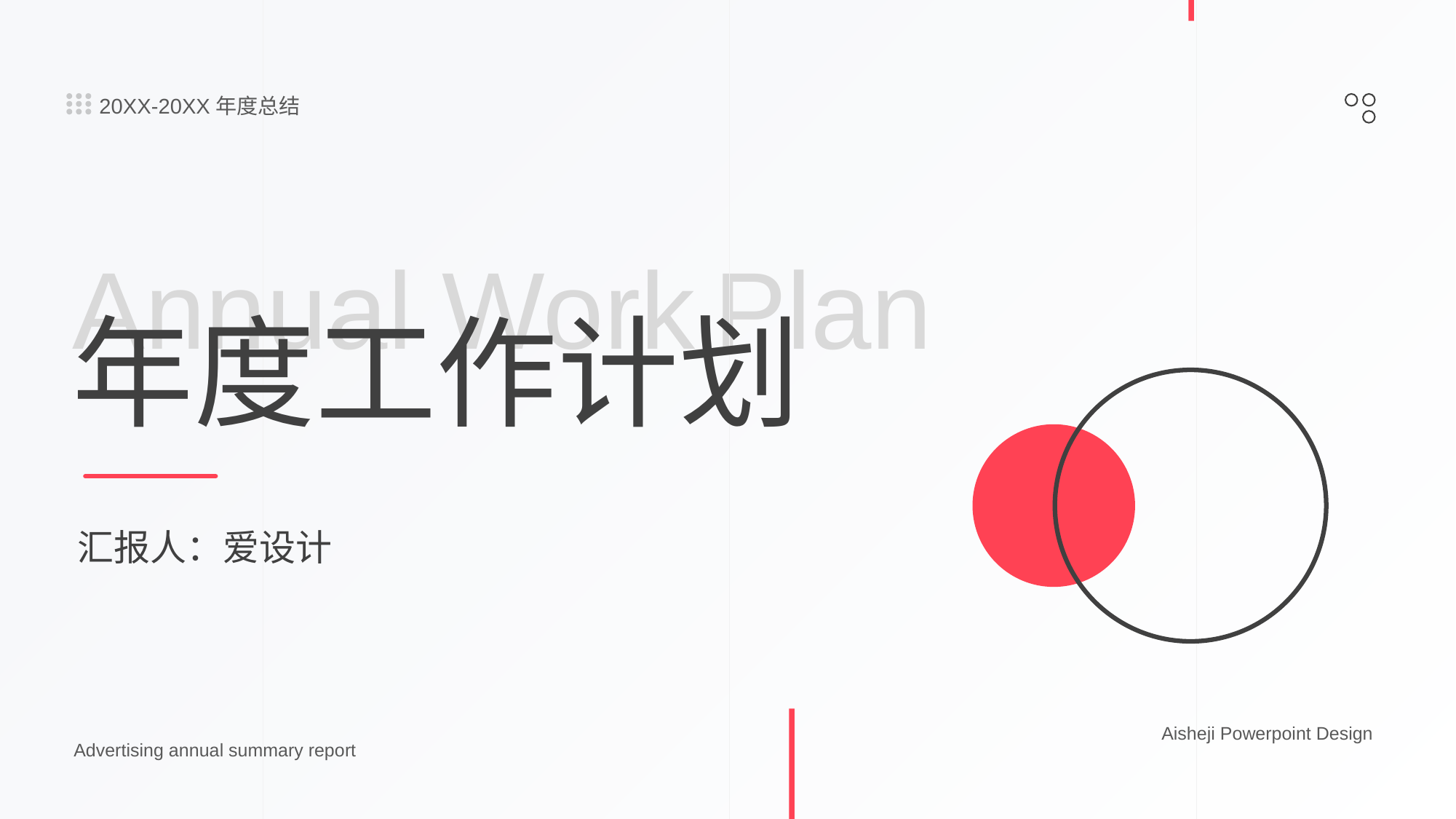

20XX-20XX年度总结

Annual Work Plan
年度工作计划

汇报人：爱设计

Aisheji Powerpoint Design
Advertising annual summary report